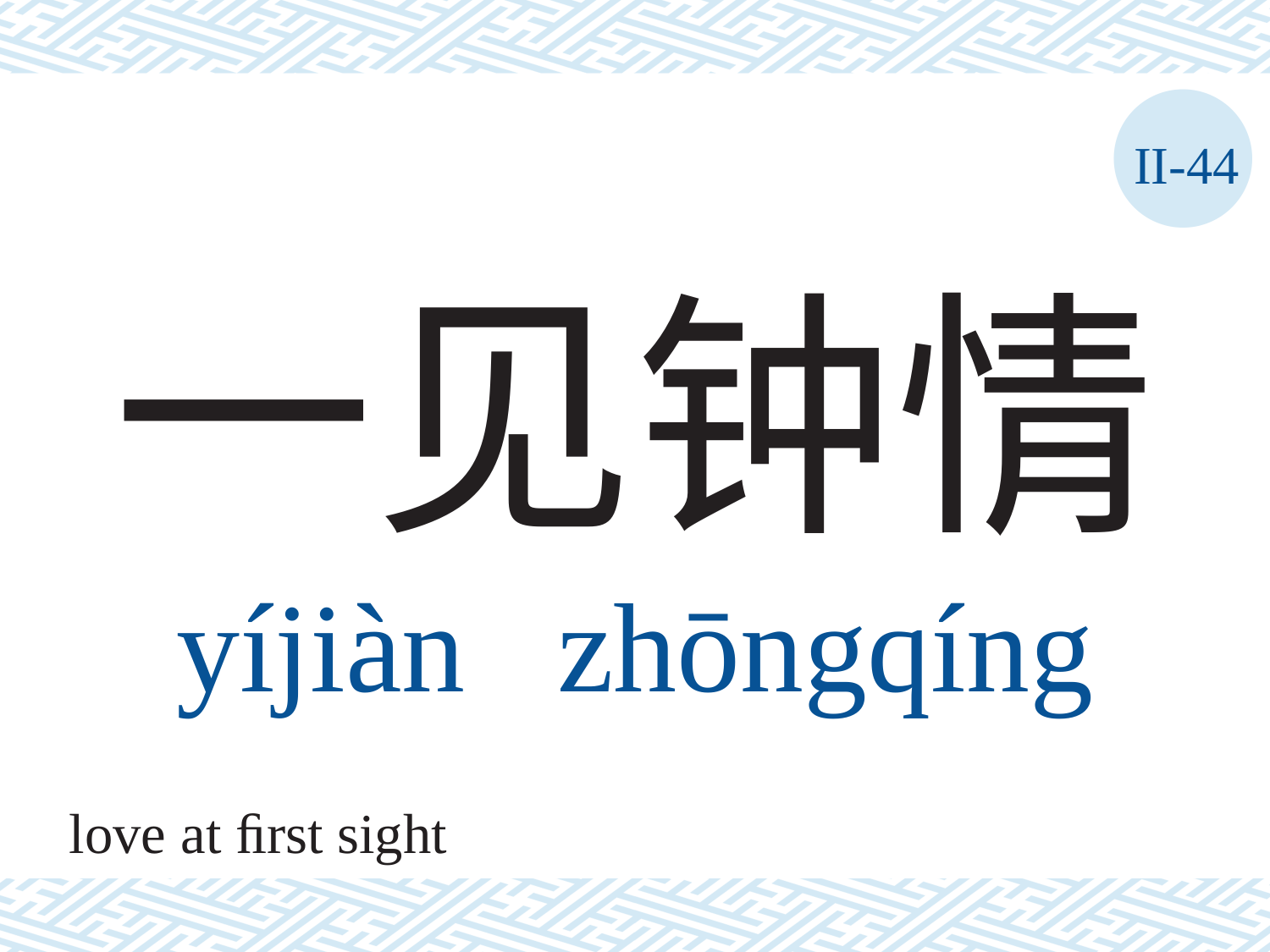

II-44
# 一见钟情 yíjiàn	zhōngqíng
love at ﬁrst sight